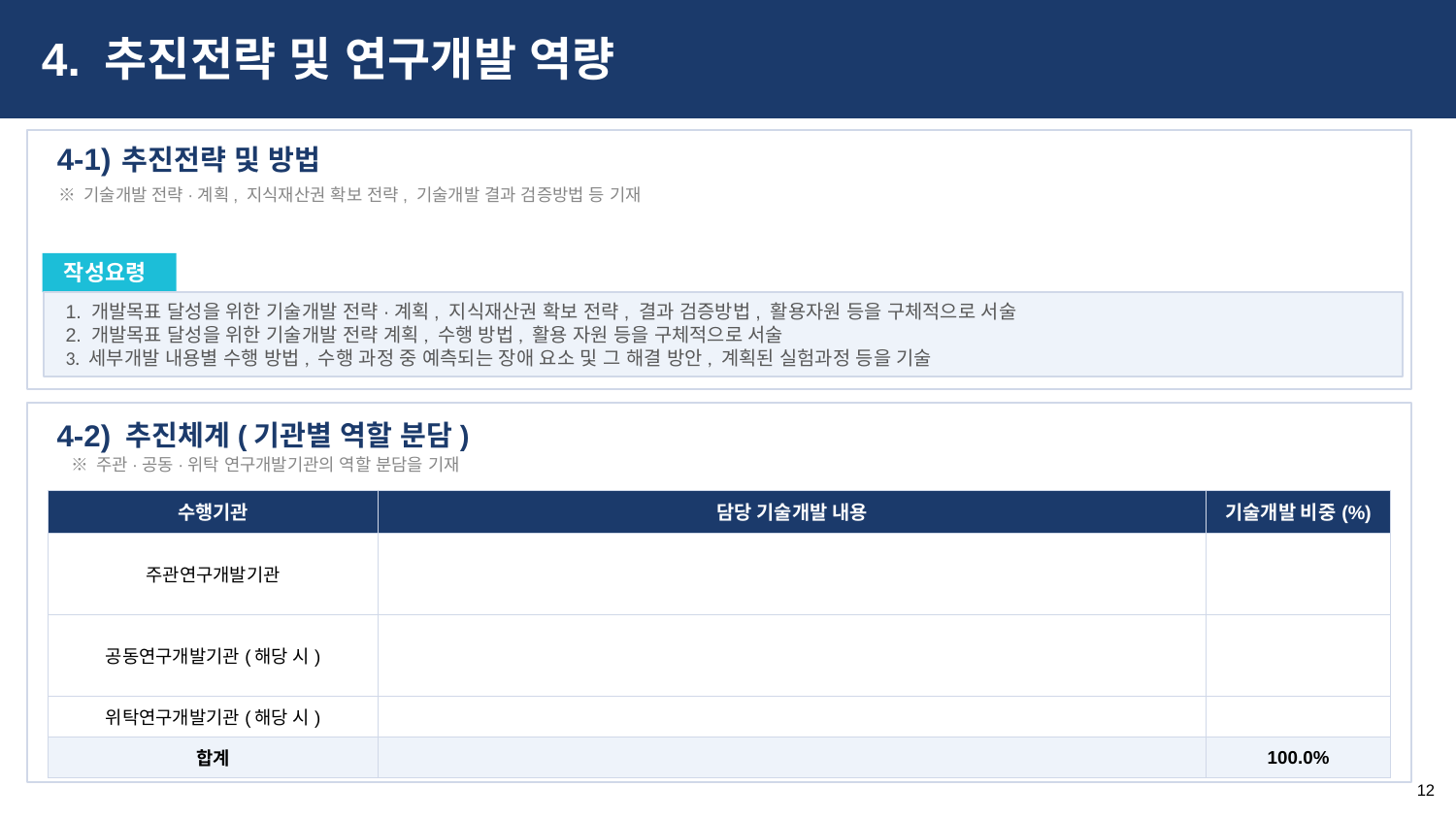

4. 추진전략 및 연구개발 역량
추진전략 및 방법
4-1)

※ 기술개발 전략·계획, 지식재산권 확보 전략, 기술개발 결과 검증방법 등 기재

작성요령

1. 개발목표 달성을 위한 기술개발 전략·계획, 지식재산권 확보 전략, 결과 검증방법, 활용자원 등을 구체적으로 서술
2. 개발목표 달성을 위한 기술개발 전략 계획, 수행 방법, 활용 자원 등을 구체적으로 서술
3. 세부개발 내용별 수행 방법, 수행 과정 중 예측되는 장애 요소 및 그 해결 방안, 계획된 실험과정 등을 기술

추진체계(기관별 역할 분담)
4-2)
※ 주관·공동·위탁 연구개발기관의 역할 분담을 기재
| 수행기관 | 담당 기술개발 내용 | 기술개발 비중(%) |
| --- | --- | --- |
| 주관연구개발기관 |  |  |
| 공동연구개발기관(해당 시) |  |  |
| 위탁연구개발기관(해당 시) |  |  |
| 합계 |  | 100.0% |
12